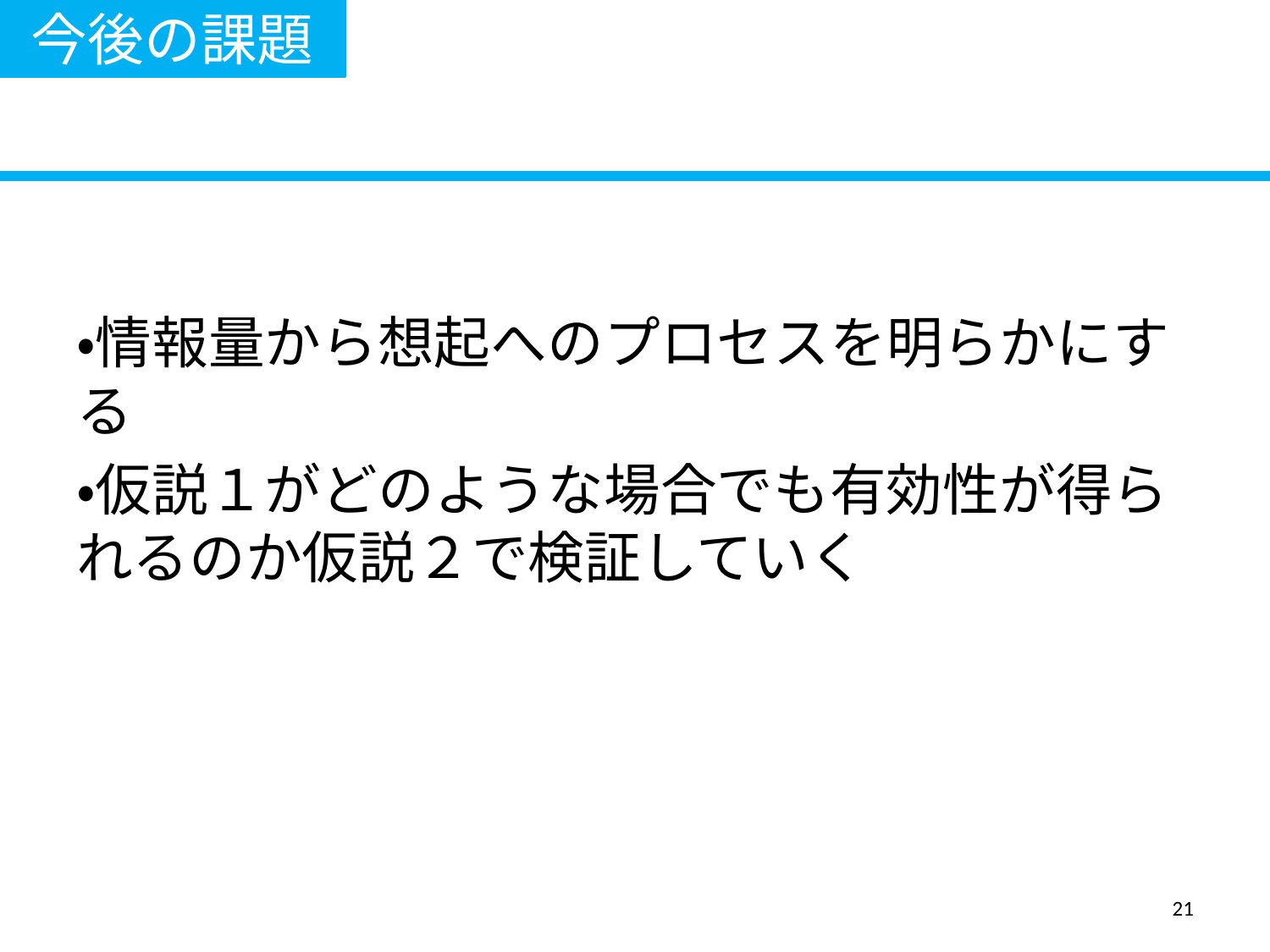

今後の課題

・情報量から想起へのプロセスを明らかにする
・仮説１がどのような場合でも有効性が得られるのか仮説２で検証していく

21